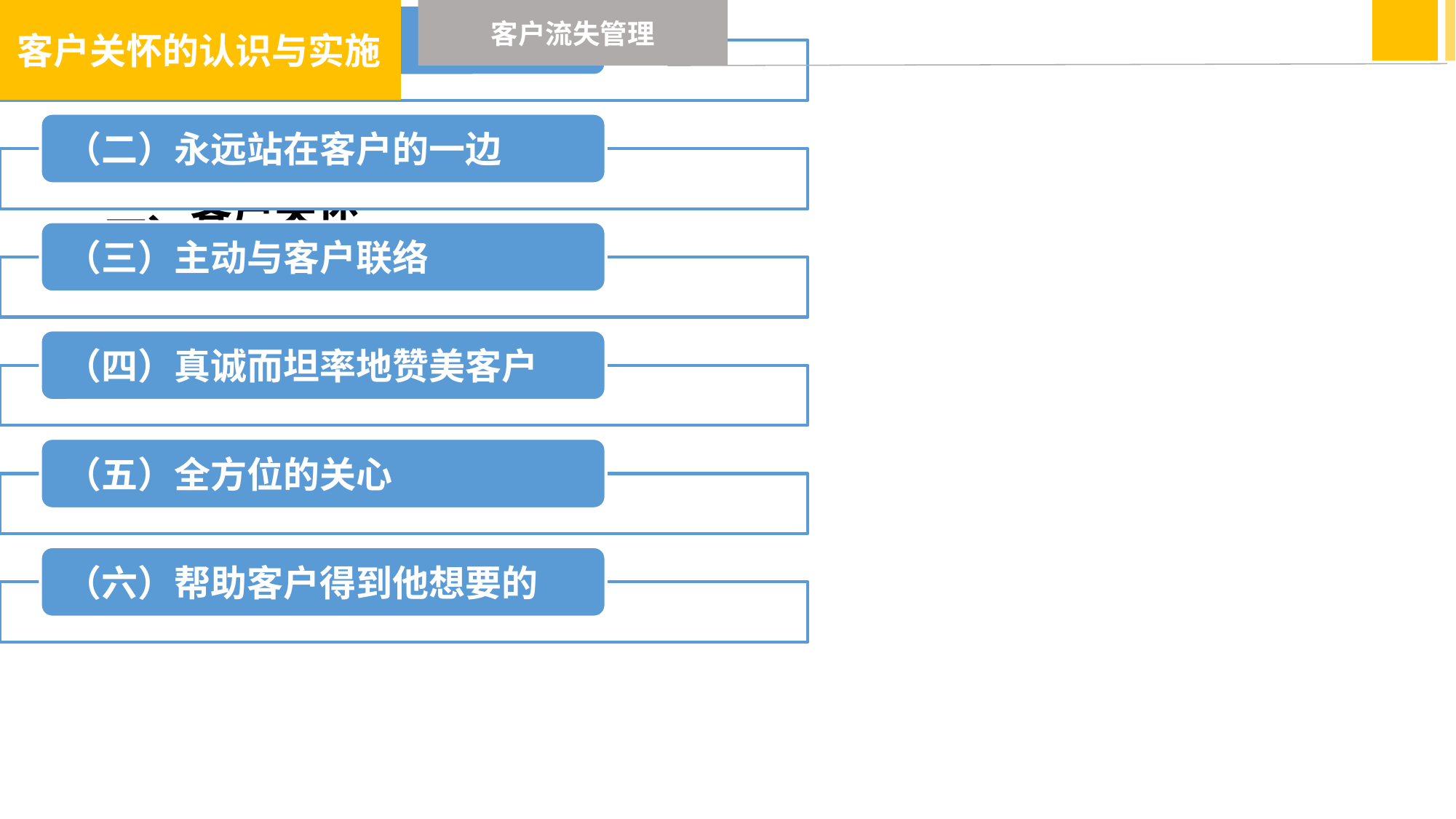

客户关怀的认识与实施
客户流失管理

（一）关怀从心开始

（二）永远站在客户的一边

（三）主动与客户联络

（四）真诚而坦率地赞美客户

（五）全方位的关心

（六）帮助客户得到他想要的
二、客户关怀
的黄金法则